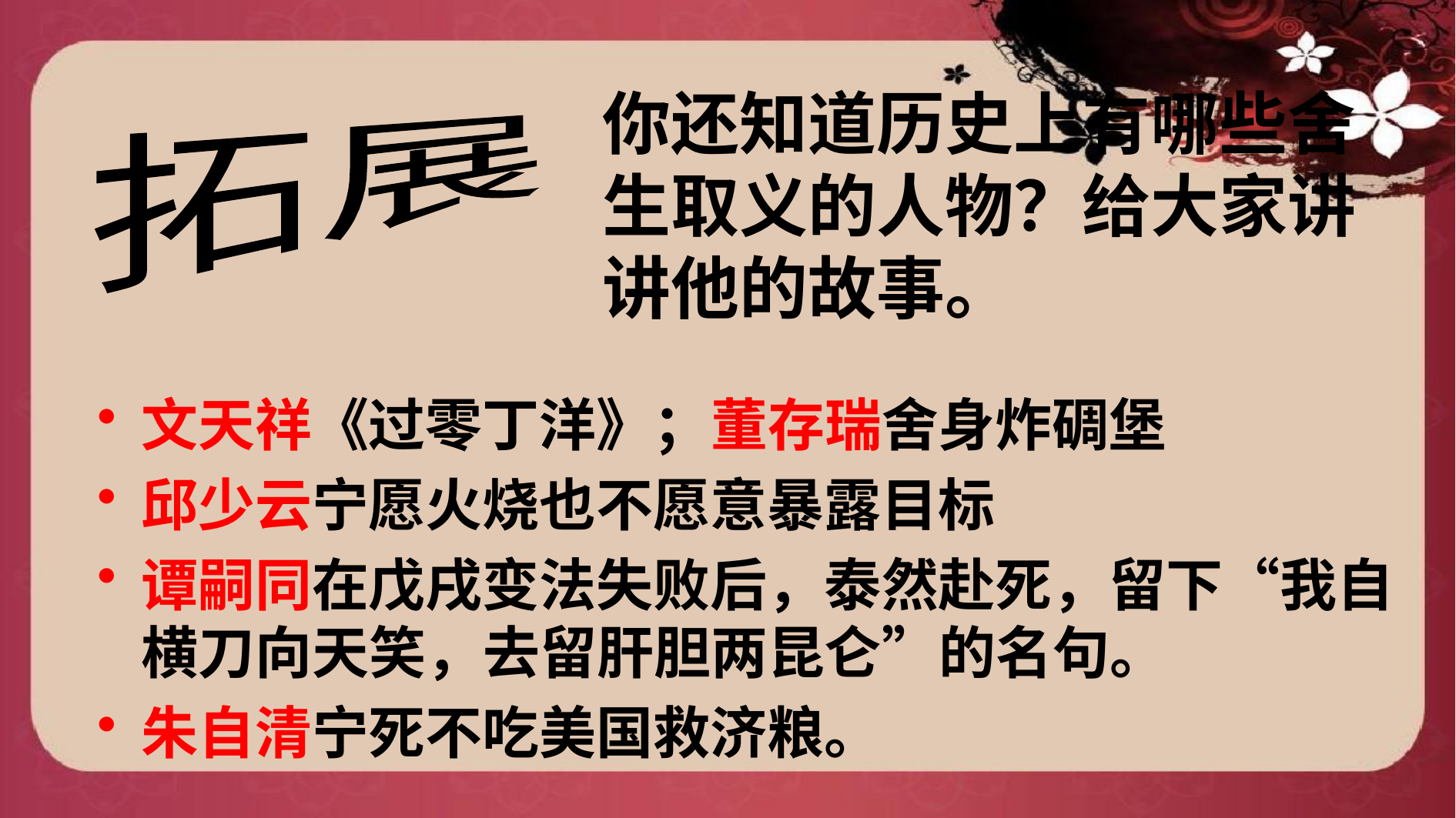

你还知道历史上有哪些舍生取义的人物？给大家讲讲他的故事。
拓展
文天祥《过零丁洋》；董存瑞舍身炸碉堡
邱少云宁愿火烧也不愿意暴露目标
谭嗣同在戊戌变法失败后，泰然赴死，留下“我自横刀向天笑，去留肝胆两昆仑”的名句。
朱自清宁死不吃美国救济粮。